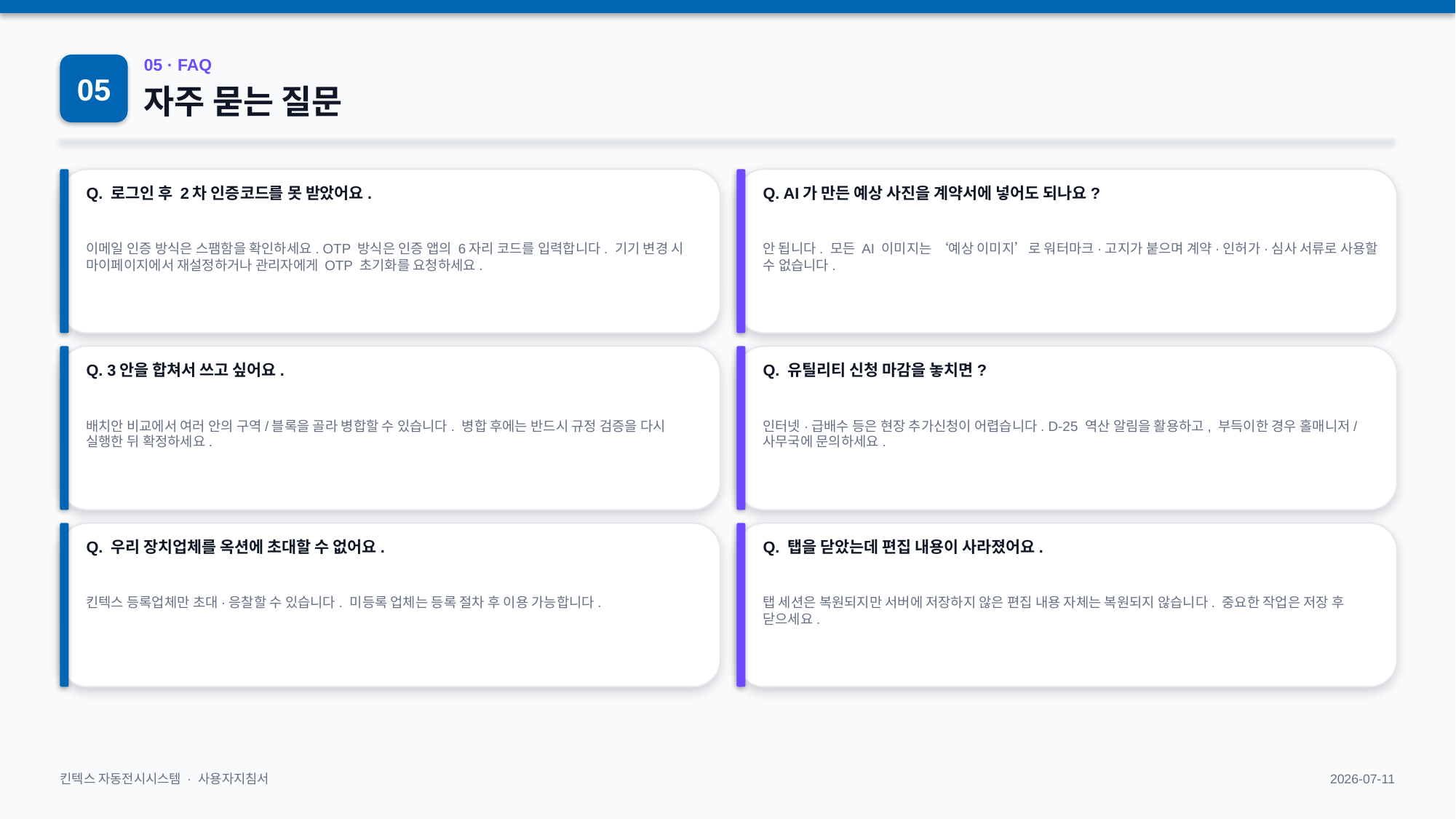

05
05 · FAQ
자주 묻는 질문

Q. 로그인 후 2차 인증코드를 못 받았어요.
Q. AI가 만든 예상 사진을 계약서에 넣어도 되나요?
이메일 인증 방식은 스팸함을 확인하세요. OTP 방식은 인증 앱의 6자리 코드를 입력합니다. 기기 변경 시 마이페이지에서 재설정하거나 관리자에게 OTP 초기화를 요청하세요.
안 됩니다. 모든 AI 이미지는 ‘예상 이미지’로 워터마크·고지가 붙으며 계약·인허가·심사 서류로 사용할 수 없습니다.

Q. 3안을 합쳐서 쓰고 싶어요.
Q. 유틸리티 신청 마감을 놓치면?
배치안 비교에서 여러 안의 구역/블록을 골라 병합할 수 있습니다. 병합 후에는 반드시 규정 검증을 다시 실행한 뒤 확정하세요.
인터넷·급배수 등은 현장 추가신청이 어렵습니다. D-25 역산 알림을 활용하고, 부득이한 경우 홀매니저/사무국에 문의하세요.

Q. 우리 장치업체를 옥션에 초대할 수 없어요.
Q. 탭을 닫았는데 편집 내용이 사라졌어요.
킨텍스 등록업체만 초대·응찰할 수 있습니다. 미등록 업체는 등록 절차 후 이용 가능합니다.
탭 세션은 복원되지만 서버에 저장하지 않은 편집 내용 자체는 복원되지 않습니다. 중요한 작업은 저장 후 닫으세요.
킨텍스 자동전시시스템 · 사용자지침서
2026-07-11